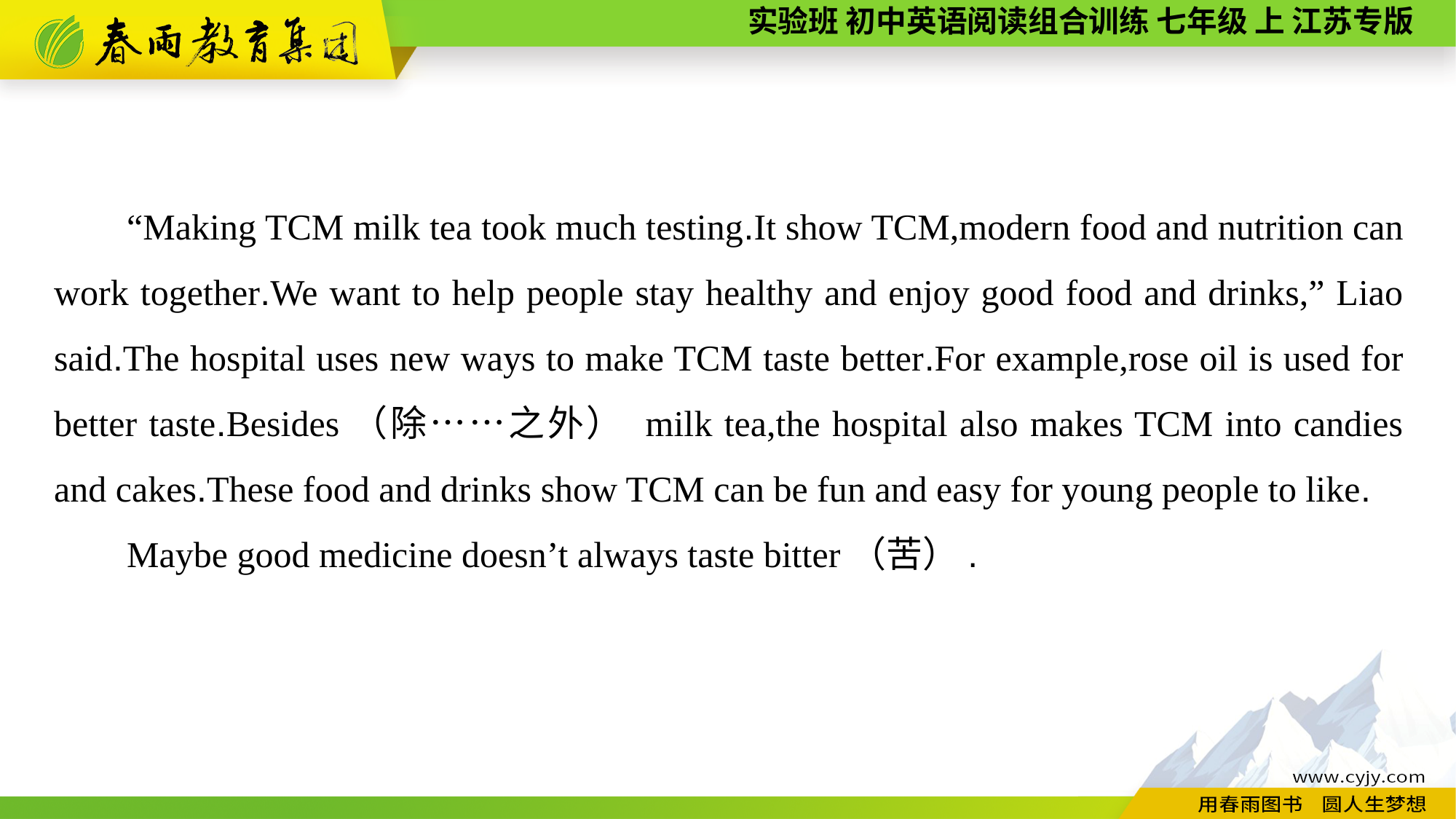

“Making TCM milk tea took much testing.It show TCM,modern food and nutrition can work together.We want to help people stay healthy and enjoy good food and drinks,” Liao said.The hospital uses new ways to make TCM taste better.For example,rose oil is used for better taste.Besides（除……之外） milk tea,the hospital also makes TCM into candies and cakes.These food and drinks show TCM can be fun and easy for young people to like.
Maybe good medicine doesn’t always taste bitter（苦）.